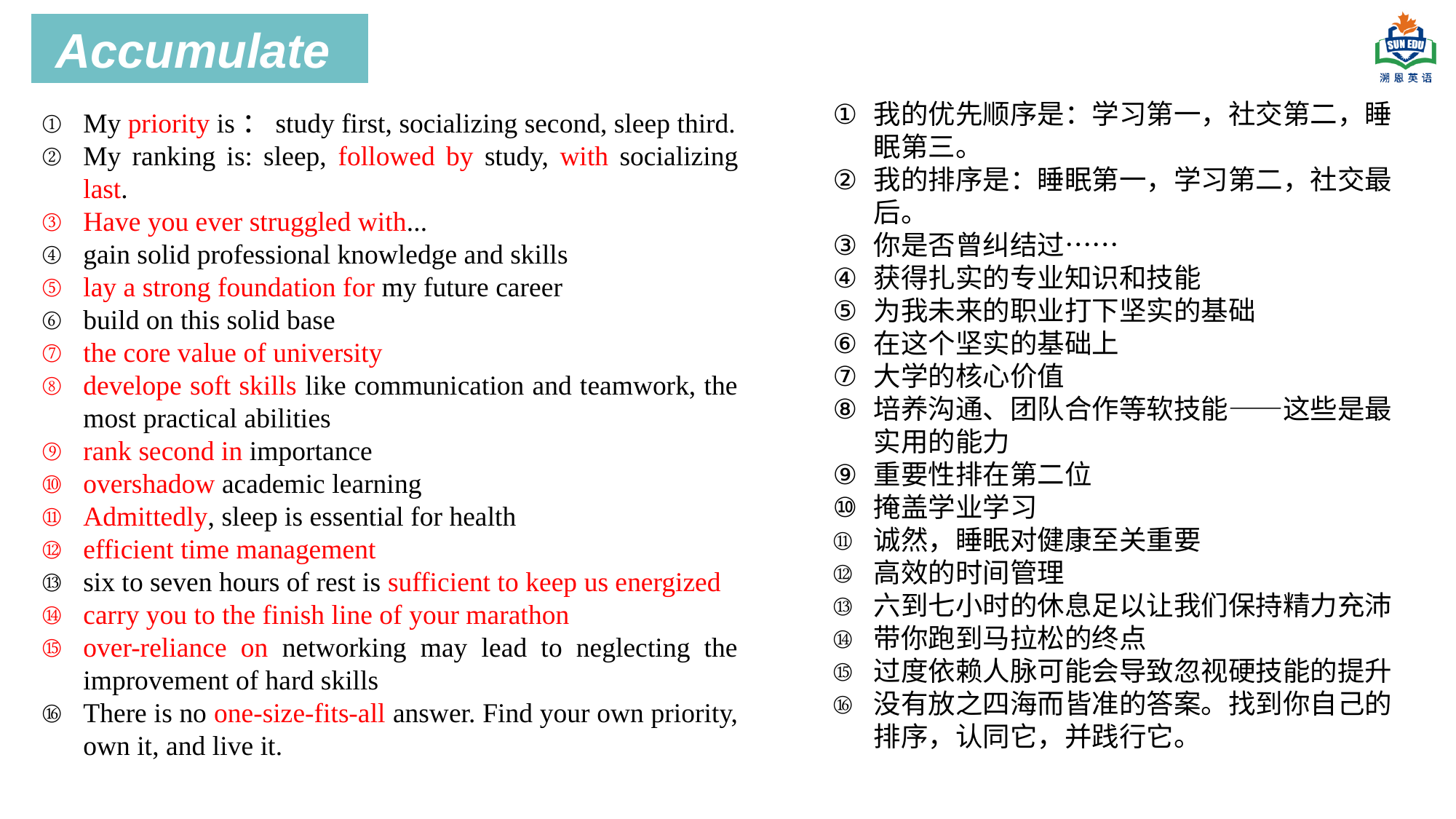

Accumulate
我的优先顺序是：学习第一，社交第二，睡眠第三。
我的排序是：睡眠第一，学习第二，社交最后。
你是否曾纠结过……
获得扎实的专业知识和技能
为我未来的职业打下坚实的基础
在这个坚实的基础上
大学的核心价值
培养沟通、团队合作等软技能——这些是最实用的能力
重要性排在第二位
掩盖学业学习
诚然，睡眠对健康至关重要
高效的时间管理
六到七小时的休息足以让我们保持精力充沛
带你跑到马拉松的终点
过度依赖人脉可能会导致忽视硬技能的提升
没有放之四海而皆准的答案。找到你自己的排序，认同它，并践行它。
My priority is：study first, socializing second, sleep third.
My ranking is: sleep, followed by study, with socializing last.
Have you ever struggled with...
gain solid professional knowledge and skills
lay a strong foundation for my future career
build on this solid base
the core value of university
develope soft skills like communication and teamwork, the most practical abilities
rank second in importance
overshadow academic learning
Admittedly, sleep is essential for health
efficient time management
six to seven hours of rest is sufficient to keep us energized
carry you to the finish line of your marathon
over-reliance on networking may lead to neglecting the improvement of hard skills
There is no one-size-fits-all answer. Find your own priority, own it, and live it.